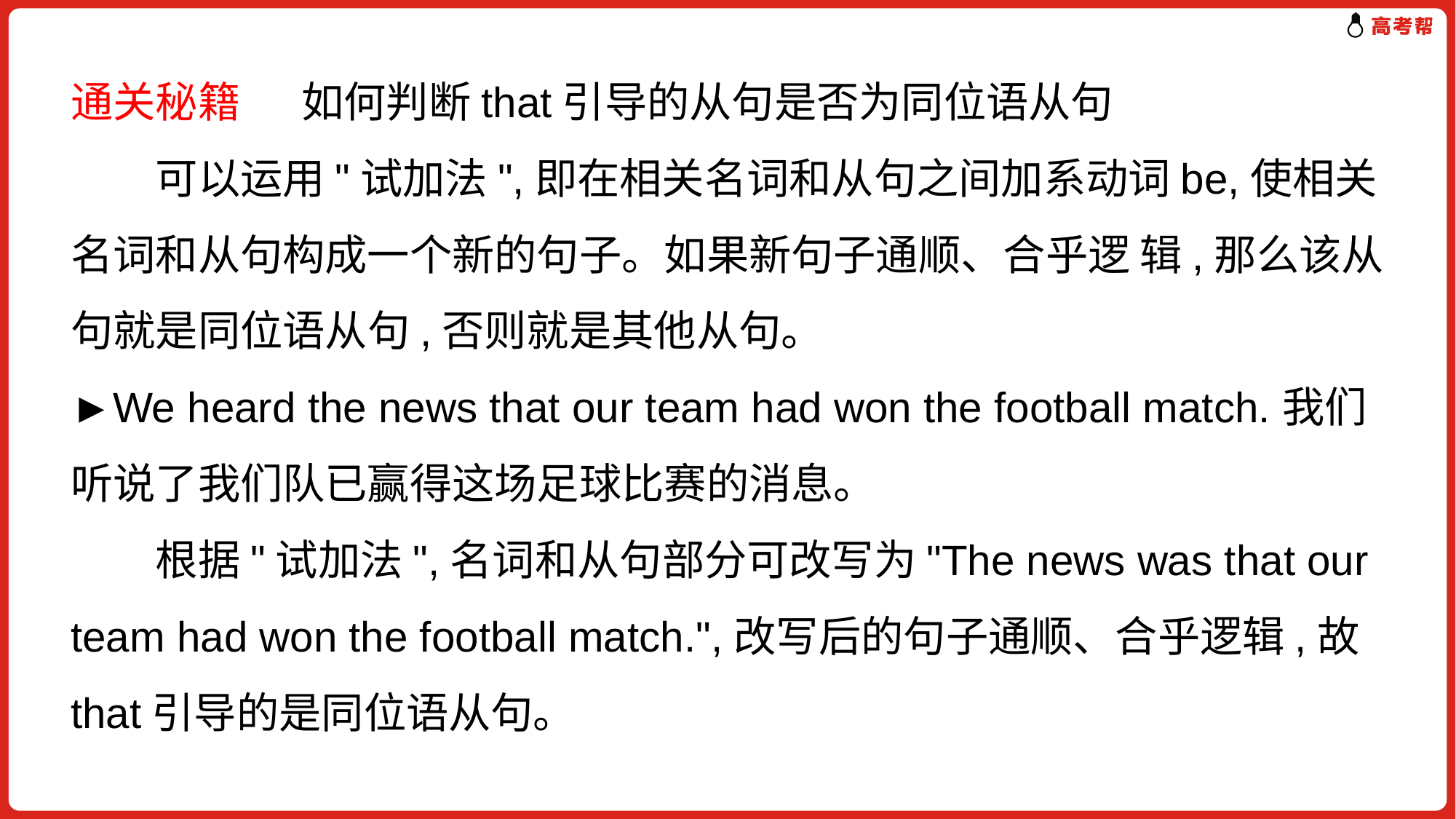

通关秘籍　  如何判断that引导的从句是否为同位语从句
　　可以运用"试加法",即在相关名词和从句之间加系动词be,使相关名词和从句构成一个新的句子。如果新句子通顺、合乎逻 辑,那么该从句就是同位语从句,否则就是其他从句。
►We heard the news that our team had won the football match.我们听说了我们队已赢得这场足球比赛的消息。
　　根据"试加法",名词和从句部分可改写为"The news was that our team had won the football match.",改写后的句子通顺、合乎逻辑,故that引导的是同位语从句。